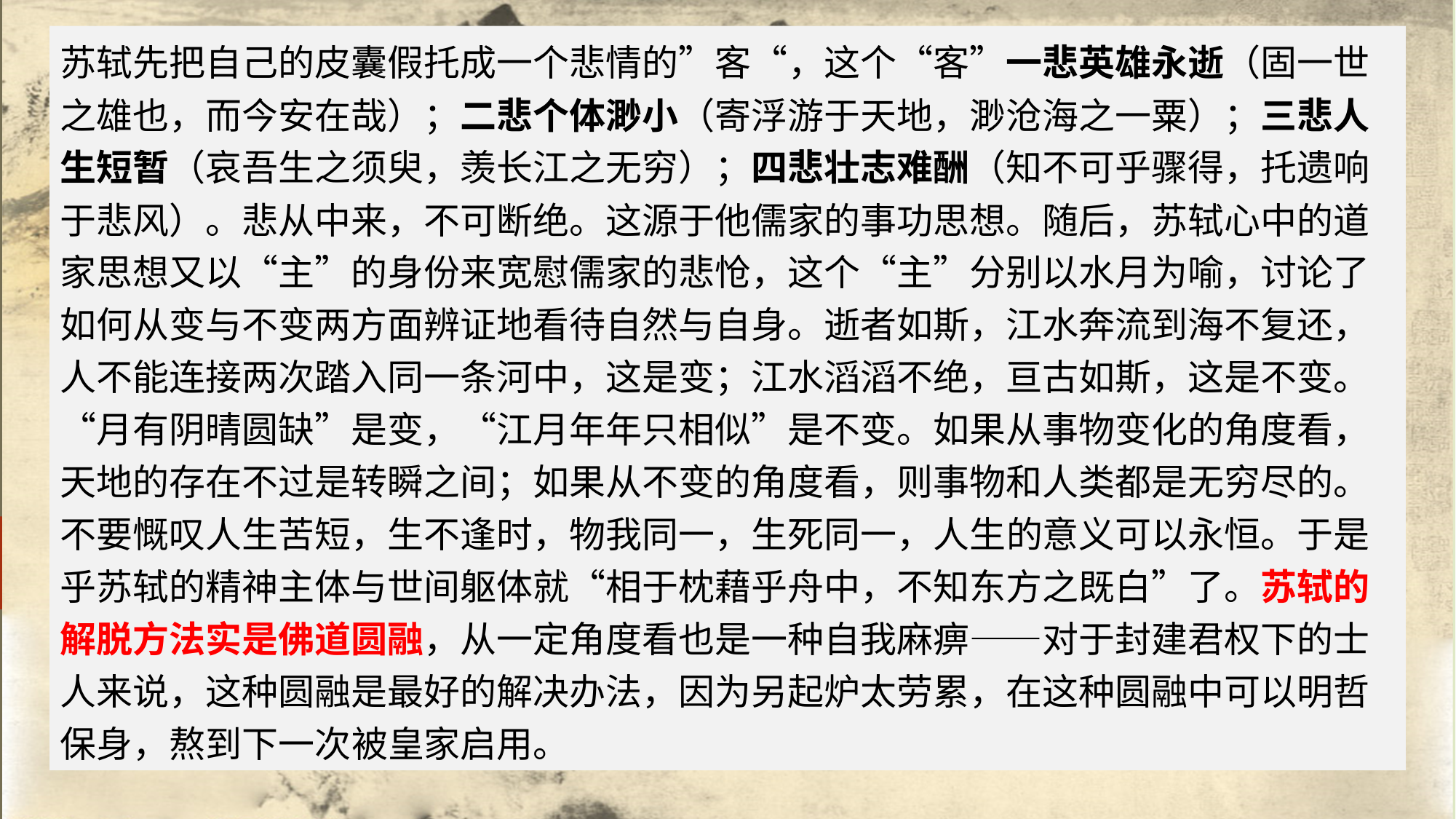

苏轼先把自己的皮囊假托成一个悲情的”客“，这个“客”一悲英雄永逝（固一世之雄也，而今安在哉）；二悲个体渺小（寄浮游于天地，渺沧海之一粟）；三悲人生短暂（哀吾生之须臾，羡长江之无穷）；四悲壮志难酬（知不可乎骤得，托遗响于悲风）。悲从中来，不可断绝。这源于他儒家的事功思想。随后，苏轼心中的道家思想又以“主”的身份来宽慰儒家的悲怆，这个“主”分别以水月为喻，讨论了如何从变与不变两方面辨证地看待自然与自身。逝者如斯，江水奔流到海不复还，人不能连接两次踏入同一条河中，这是变；江水滔滔不绝，亘古如斯，这是不变。“月有阴晴圆缺”是变，“江月年年只相似”是不变。如果从事物变化的角度看，天地的存在不过是转瞬之间；如果从不变的角度看，则事物和人类都是无穷尽的。不要慨叹人生苦短，生不逢时，物我同一，生死同一，人生的意义可以永恒。于是乎苏轼的精神主体与世间躯体就“相于枕藉乎舟中，不知东方之既白”了。苏轼的解脱方法实是佛道圆融，从一定角度看也是一种自我麻痹——对于封建君权下的士人来说，这种圆融是最好的解决办法，因为另起炉太劳累，在这种圆融中可以明哲保身，熬到下一次被皇家启用。